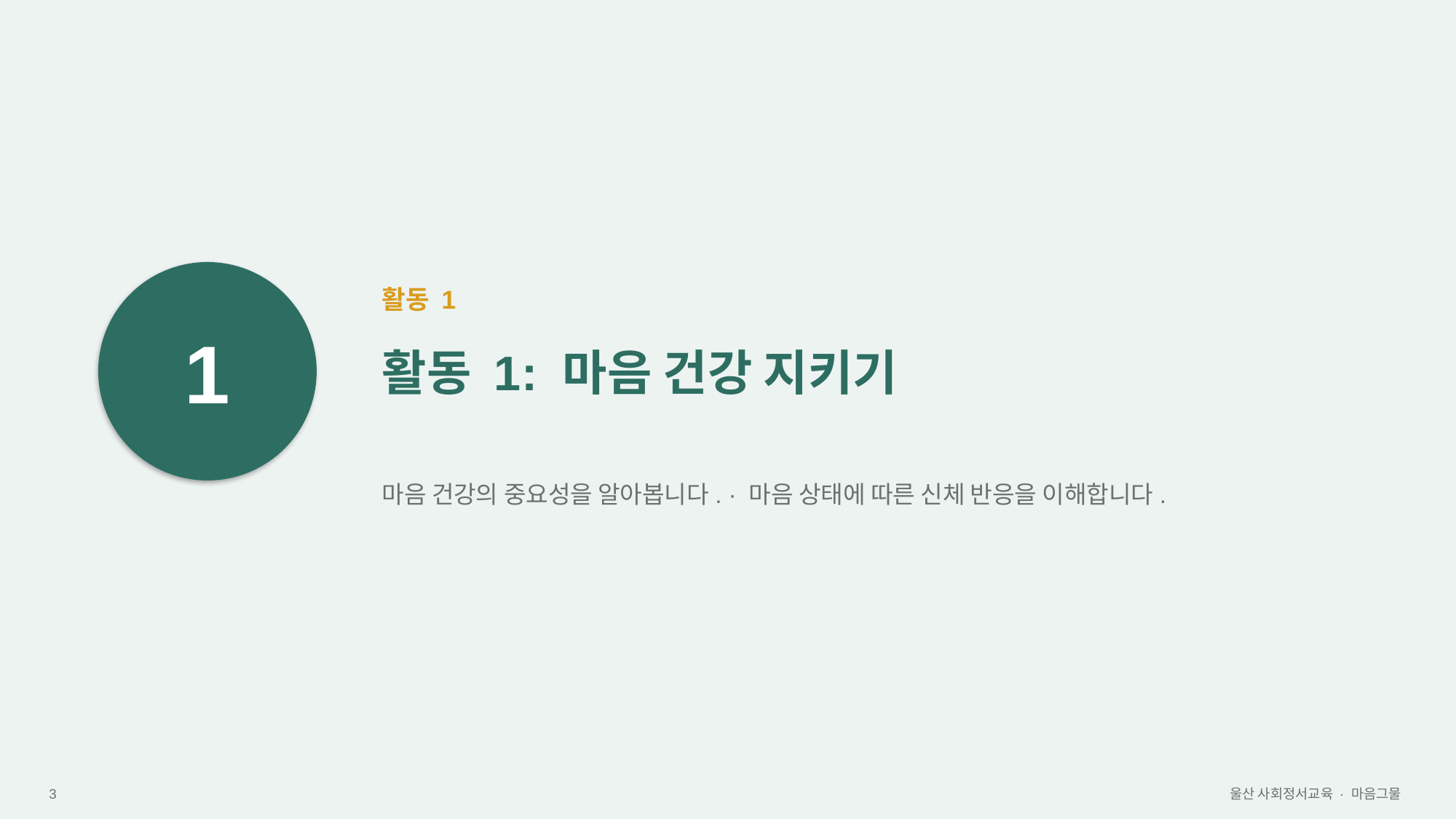

1
활동 1
활동 1: 마음 건강 지키기
마음 건강의 중요성을 알아봅니다. · 마음 상태에 따른 신체 반응을 이해합니다.
3
울산 사회정서교육 · 마음그물